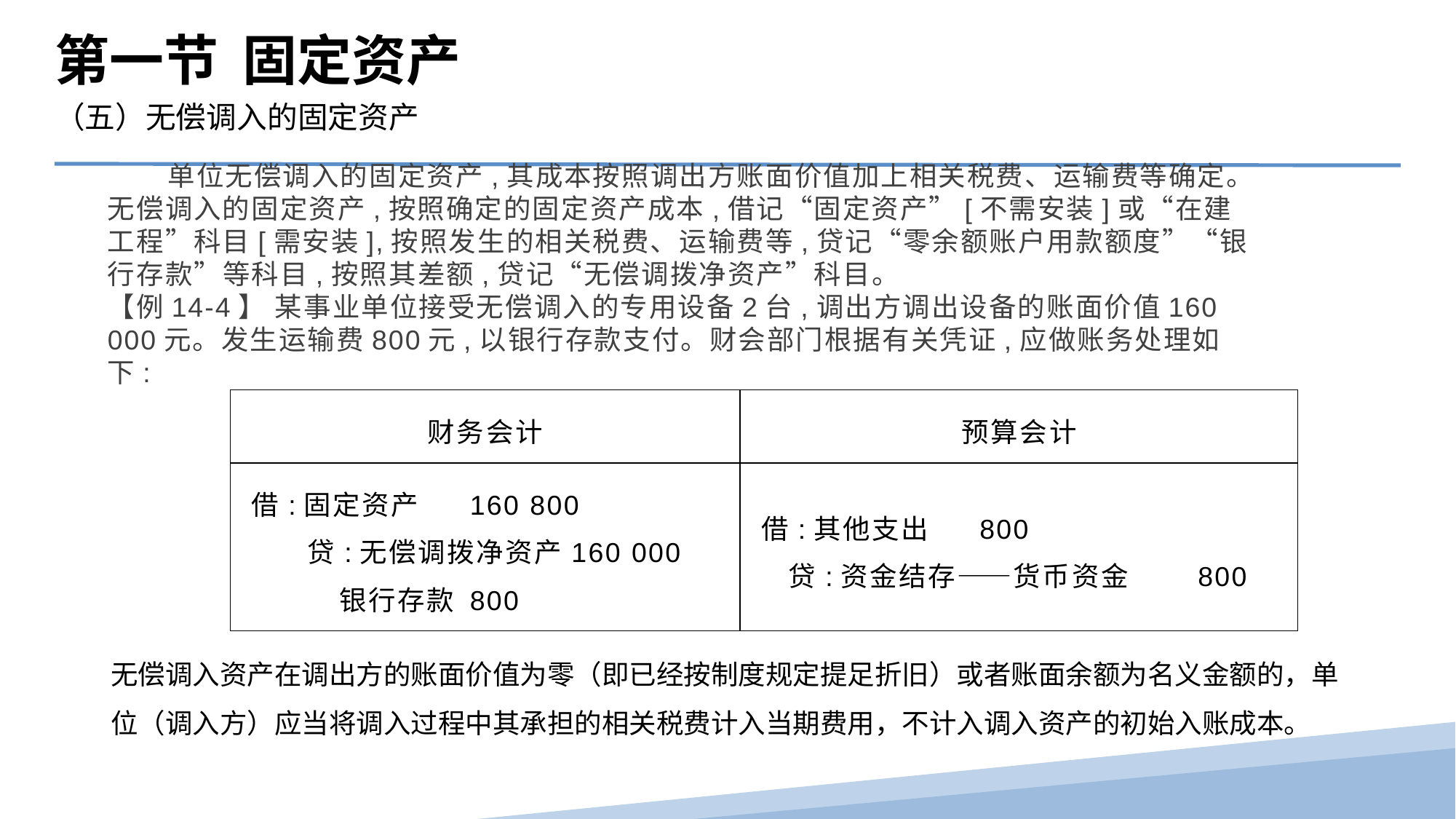

第一节  固定资产
（五）无偿调入的固定资产
       单位无偿调入的固定资产,其成本按照调出方账面价值加上相关税费、运输费等确定。无偿调入的固定资产,按照确定的固定资产成本,借记“固定资产”[不需安装]或“在建工程”科目[需安装],按照发生的相关税费、运输费等,贷记“零余额账户用款额度”“银行存款”等科目,按照其差额,贷记“无偿调拨净资产”科目。
【例14-4】 某事业单位接受无偿调入的专用设备2台,调出方调出设备的账面价值160 000元。发生运输费800元,以银行存款支付。财会部门根据有关凭证,应做账务处理如下:

| 财务会计 | 预算会计 |
| --- | --- |
| 借:固定资产 160 800 贷:无偿调拨净资产160 000 银行存款 800 | 借:其他支出 800 贷:资金结存——货币资金 800 |
无偿调入资产在调出方的账面价值为零（即已经按制度规定提足折旧）或者账面余额为名义金额的，单位（调入方）应当将调入过程中其承担的相关税费计入当期费用，不计入调入资产的初始入账成本。